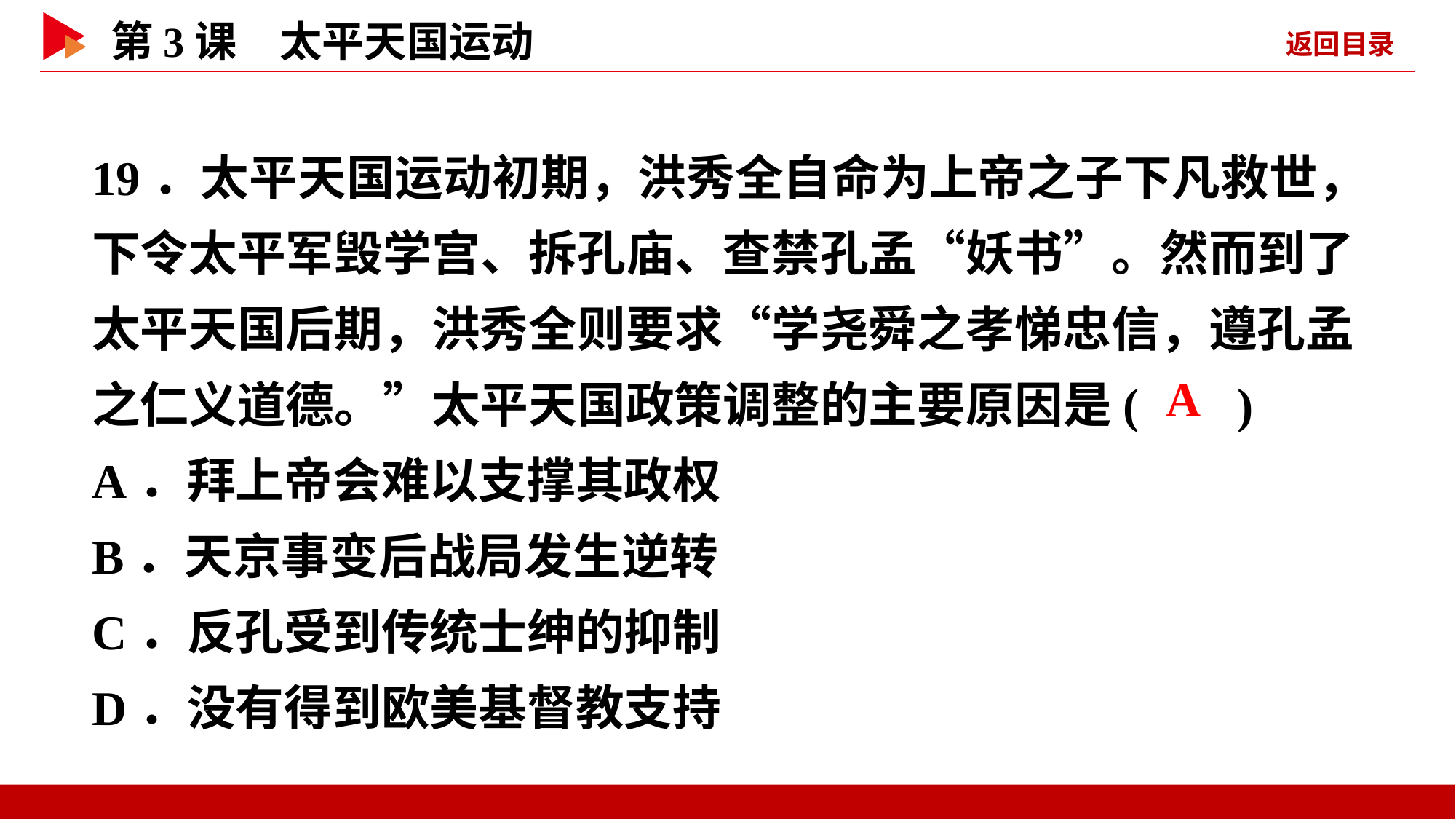

19．太平天国运动初期，洪秀全自命为上帝之子下凡救世，下令太平军毁学宫、拆孔庙、查禁孔孟“妖书”。然而到了太平天国后期，洪秀全则要求“学尧舜之孝悌忠信，遵孔孟之仁义道德。”太平天国政策调整的主要原因是(        )
A．拜上帝会难以支撑其政权
B．天京事变后战局发生逆转
C．反孔受到传统士绅的抑制
D．没有得到欧美基督教支持
   A